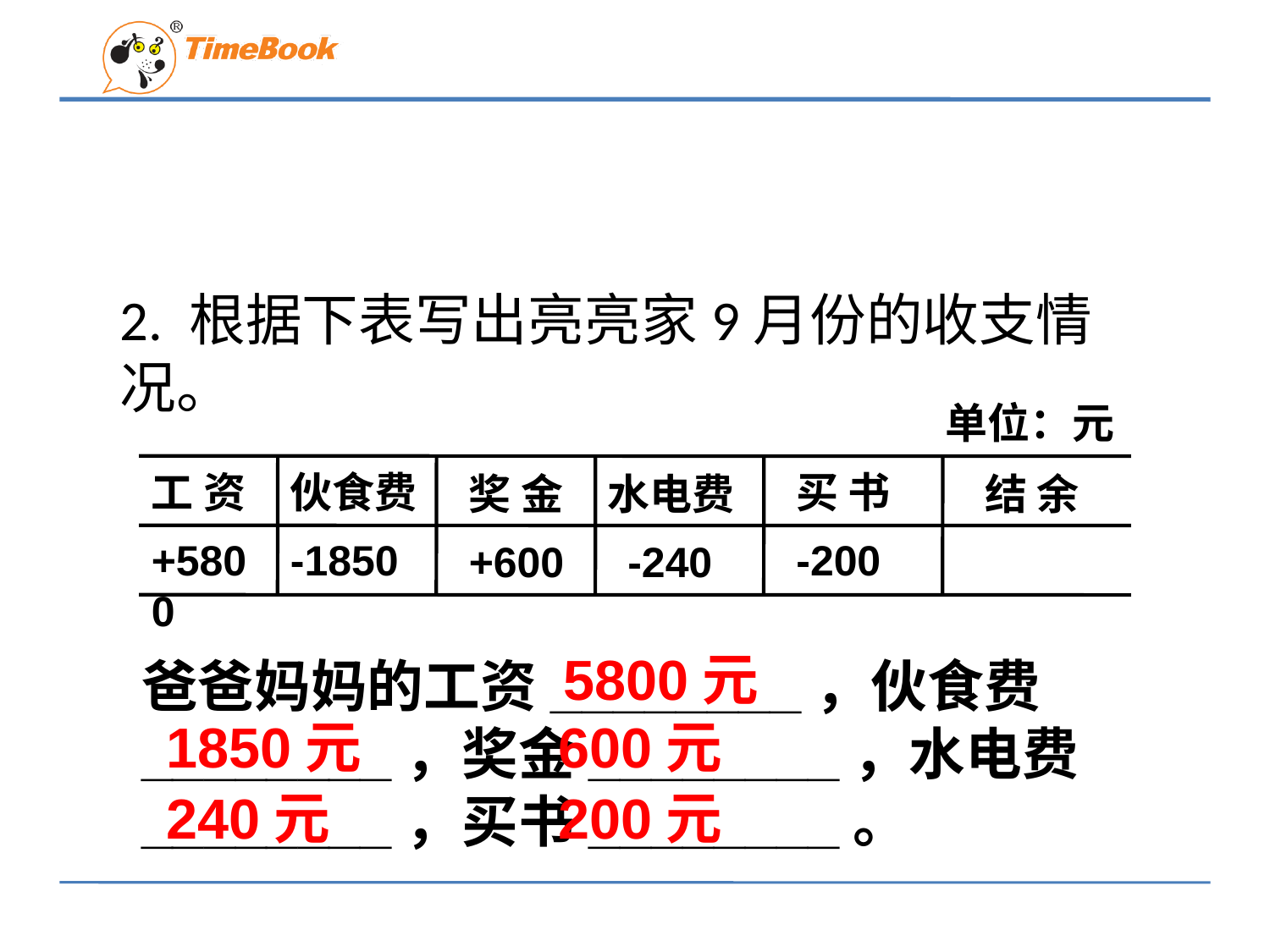

2. 根据下表写出亮亮家9月份的收支情况。
单位：元
伙食费
买 书
工 资
水电费
奖 金
结 余
-1850
-200
+5800
-240
+600
5800元
爸爸妈妈的工资________，伙食费________，奖金________，水电费________，买书________。
1850元
600元
240元
200元